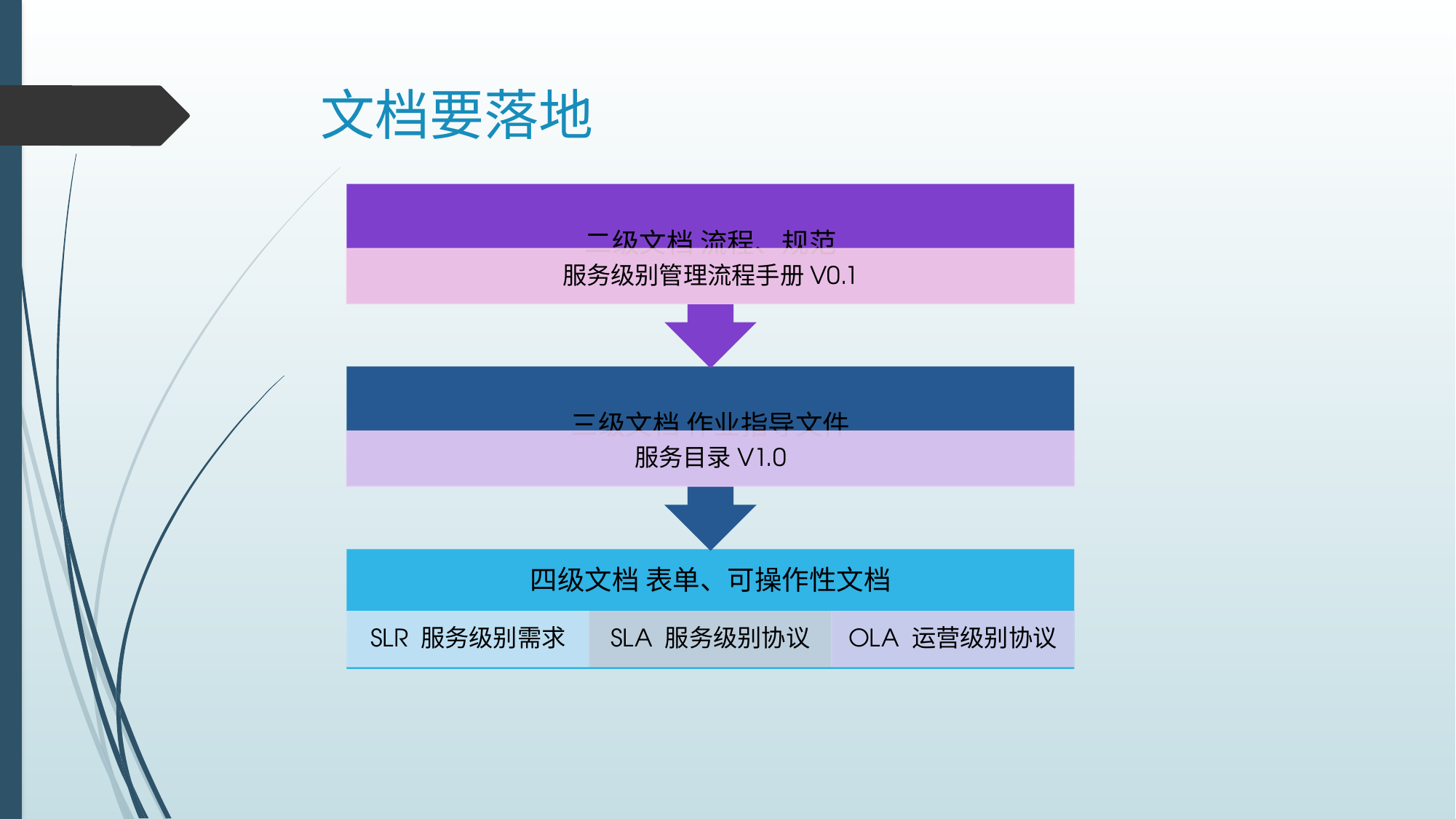

# 文档要落地
四级文档 表单、可操作性文档
SLR 服务级别需求
SLA 服务级别协议
OLA 运营级别协议
三级文档 作业指导文件
服务目录V1.0
二级文档 流程、规范
服务级别管理流程手册V0.1